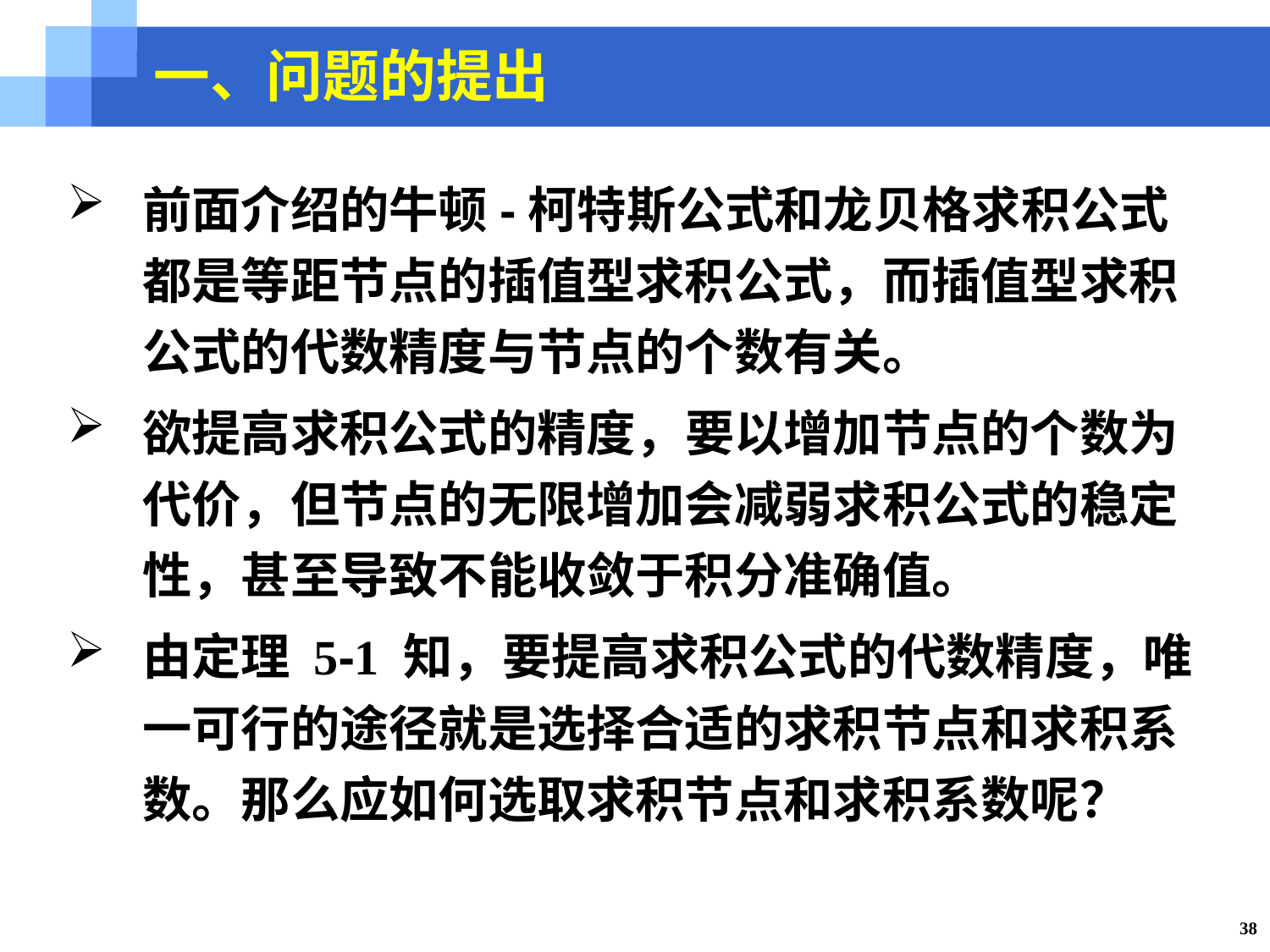

一、问题的提出
前面介绍的牛顿-柯特斯公式和龙贝格求积公式都是等距节点的插值型求积公式，而插值型求积公式的代数精度与节点的个数有关。
欲提高求积公式的精度，要以增加节点的个数为代价，但节点的无限增加会减弱求积公式的稳定性，甚至导致不能收敛于积分准确值。
由定理 5-1 知，要提高求积公式的代数精度，唯一可行的途径就是选择合适的求积节点和求积系数。那么应如何选取求积节点和求积系数呢？
38